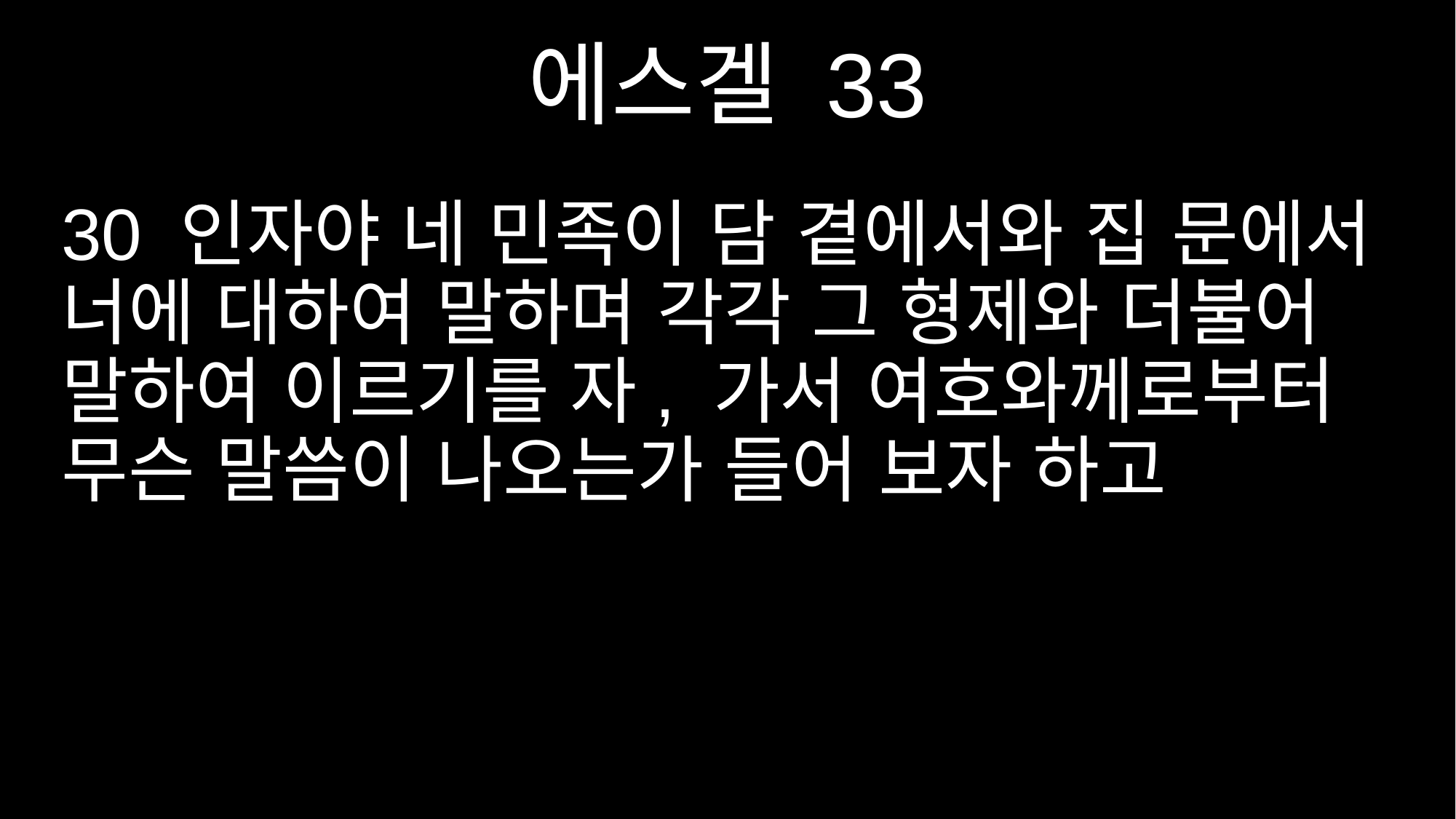

에스겔 33
30 인자야 네 민족이 담 곁에서와 집 문에서 너에 대하여 말하며 각각 그 형제와 더불어 말하여 이르기를 자, 가서 여호와께로부터 무슨 말씀이 나오는가 들어 보자 하고